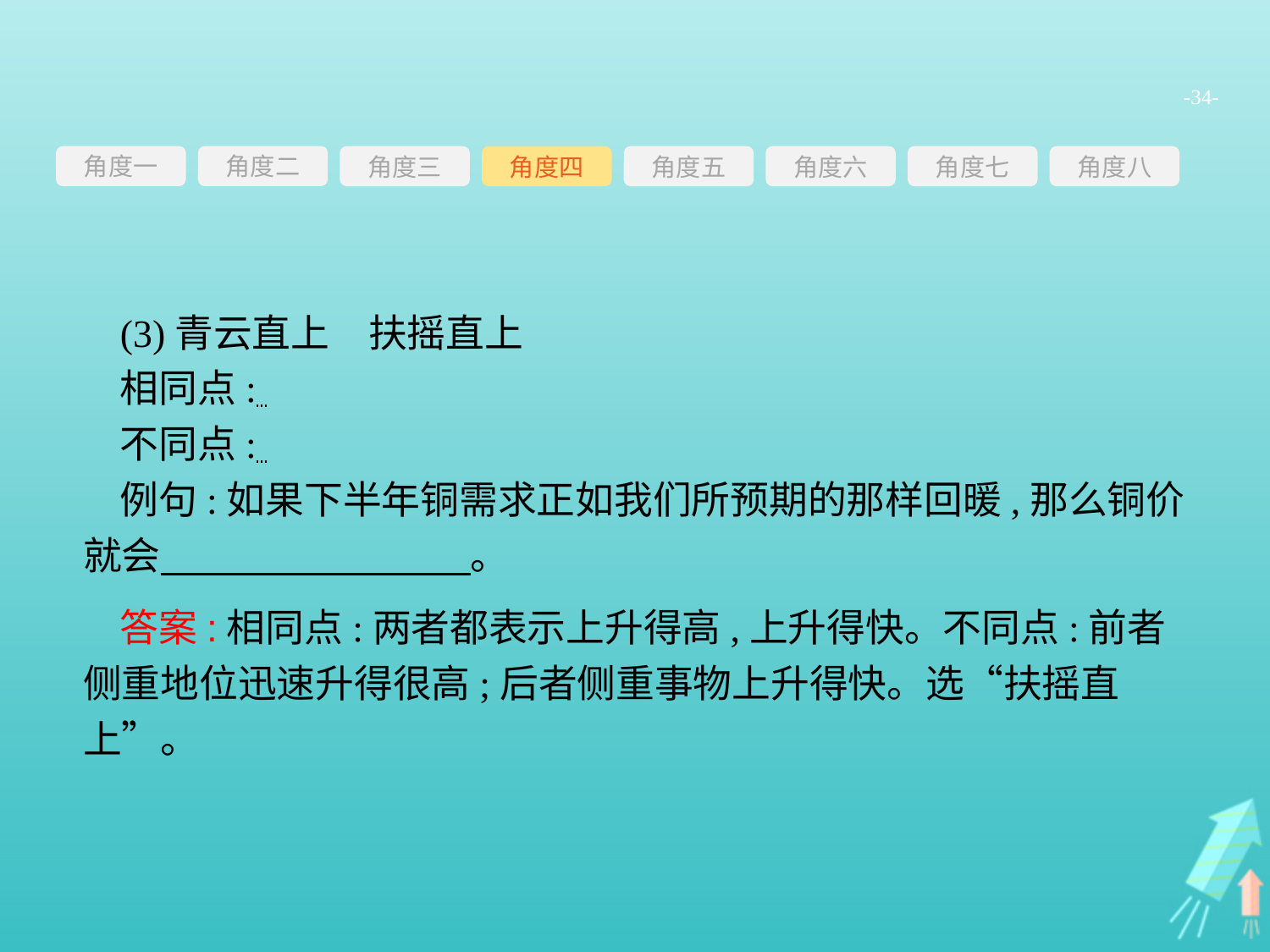

-34-
角度一
角度三
角度四
角度五
角度六
角度七
角度八
角度二
(3)青云直上　扶摇直上
相同点:
不同点:
例句:如果下半年铜需求正如我们所预期的那样回暖,那么铜价就会　　　　　　　　。
答案:相同点:两者都表示上升得高,上升得快。不同点:前者侧重地位迅速升得很高;后者侧重事物上升得快。选“扶摇直上”。